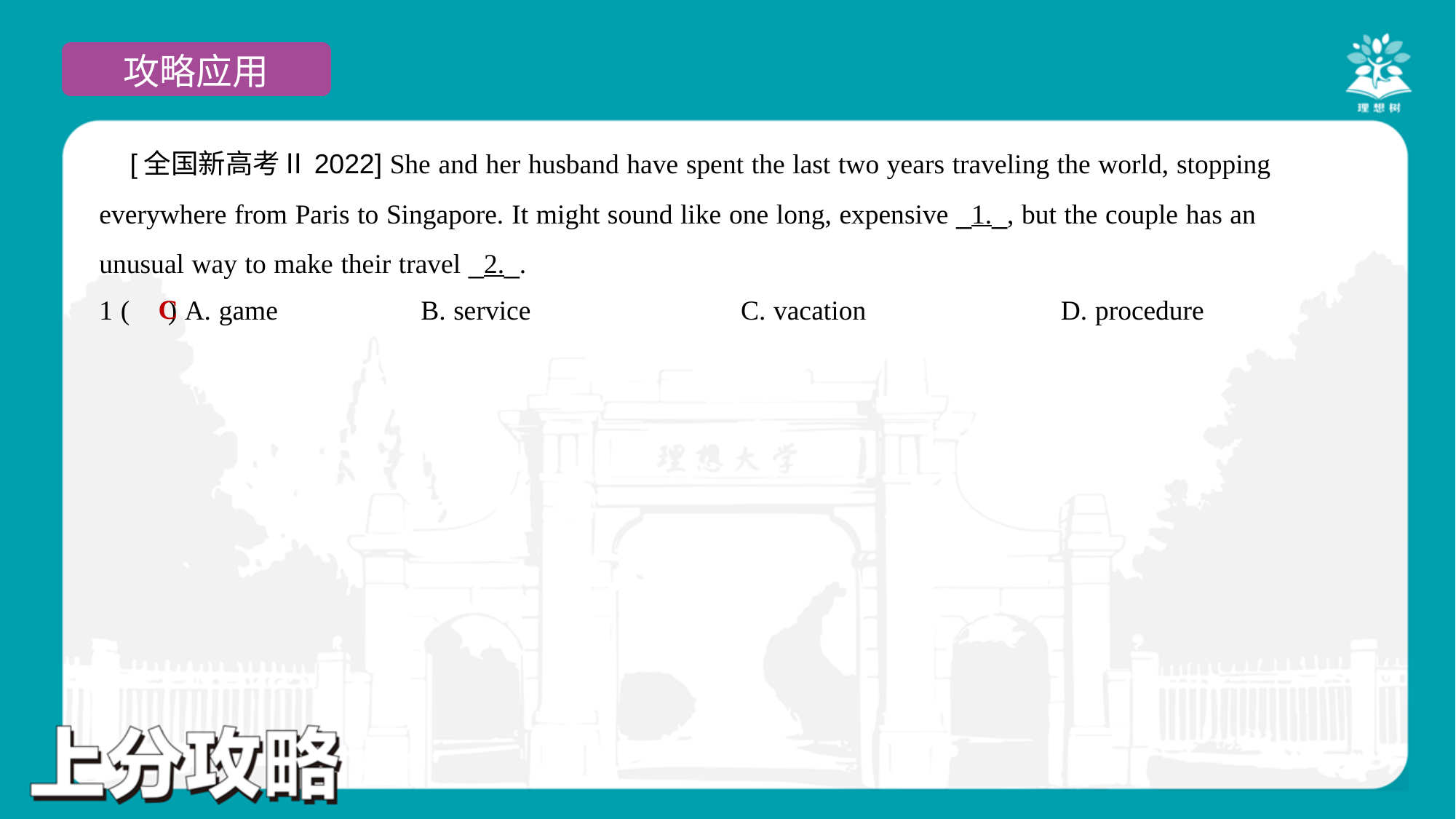

[全国新高考Ⅱ2022] She and her husband have spent the last two years traveling the world, stopping
everywhere from Paris to Singapore. It might sound like one long, expensive _1._, but the couple has an
unusual way to make their travel _2._.
C
1 (     ) A. game	B. service	C. vacation	D. procedure